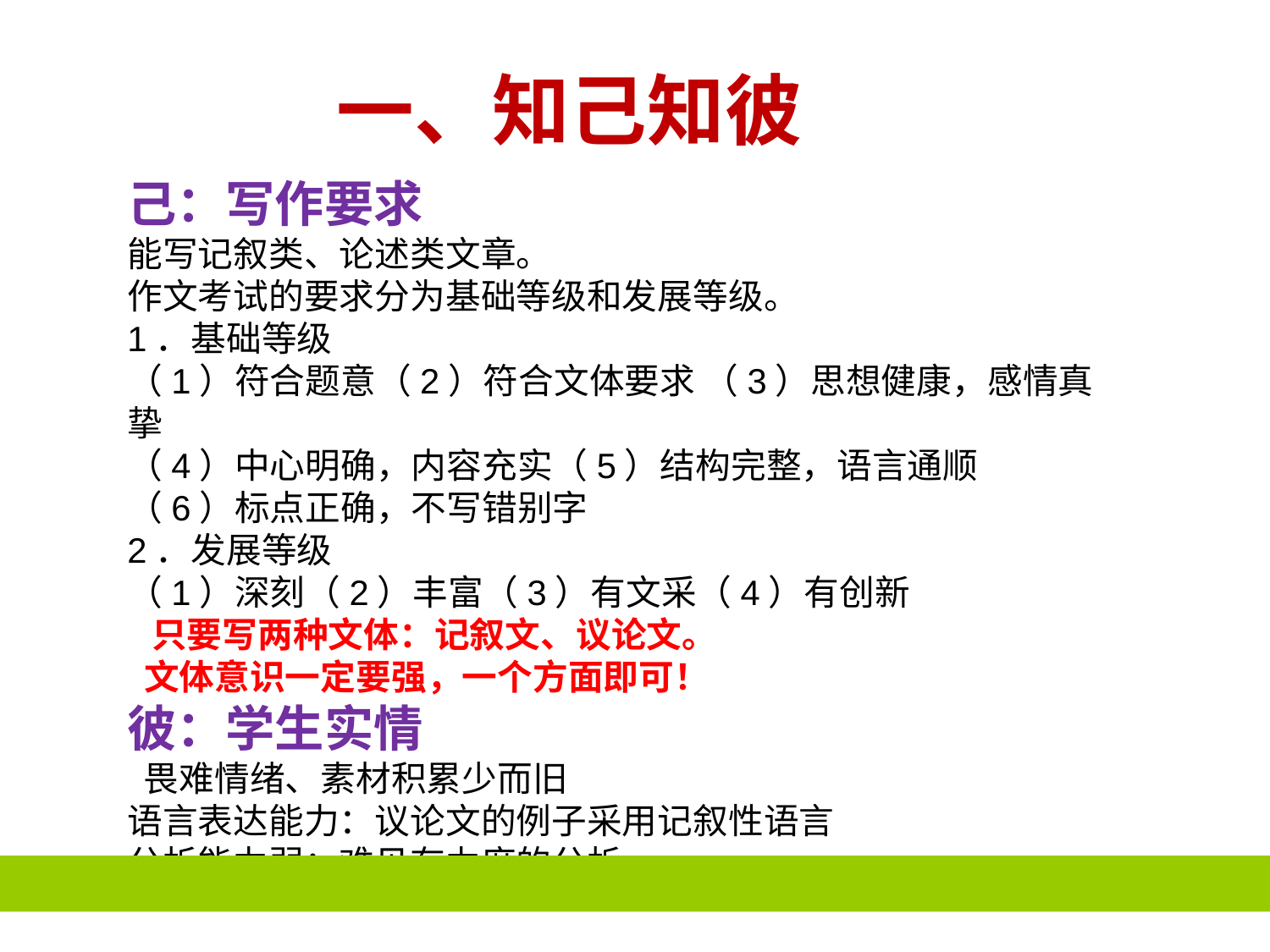

一、知己知彼
己：写作要求
能写记叙类、论述类文章。
作文考试的要求分为基础等级和发展等级。
1．基础等级
（1）符合题意（2）符合文体要求 （3）思想健康，感情真挚
（4）中心明确，内容充实（5）结构完整，语言通顺
（6）标点正确，不写错别字
2．发展等级
（1）深刻（2）丰富（3）有文采（4）有创新
  只要写两种文体：记叙文、议论文。
 文体意识一定要强，一个方面即可！
彼：学生实情
 畏难情绪、素材积累少而旧
语言表达能力：议论文的例子采用记叙性语言
分析能力弱：难见有力度的分析